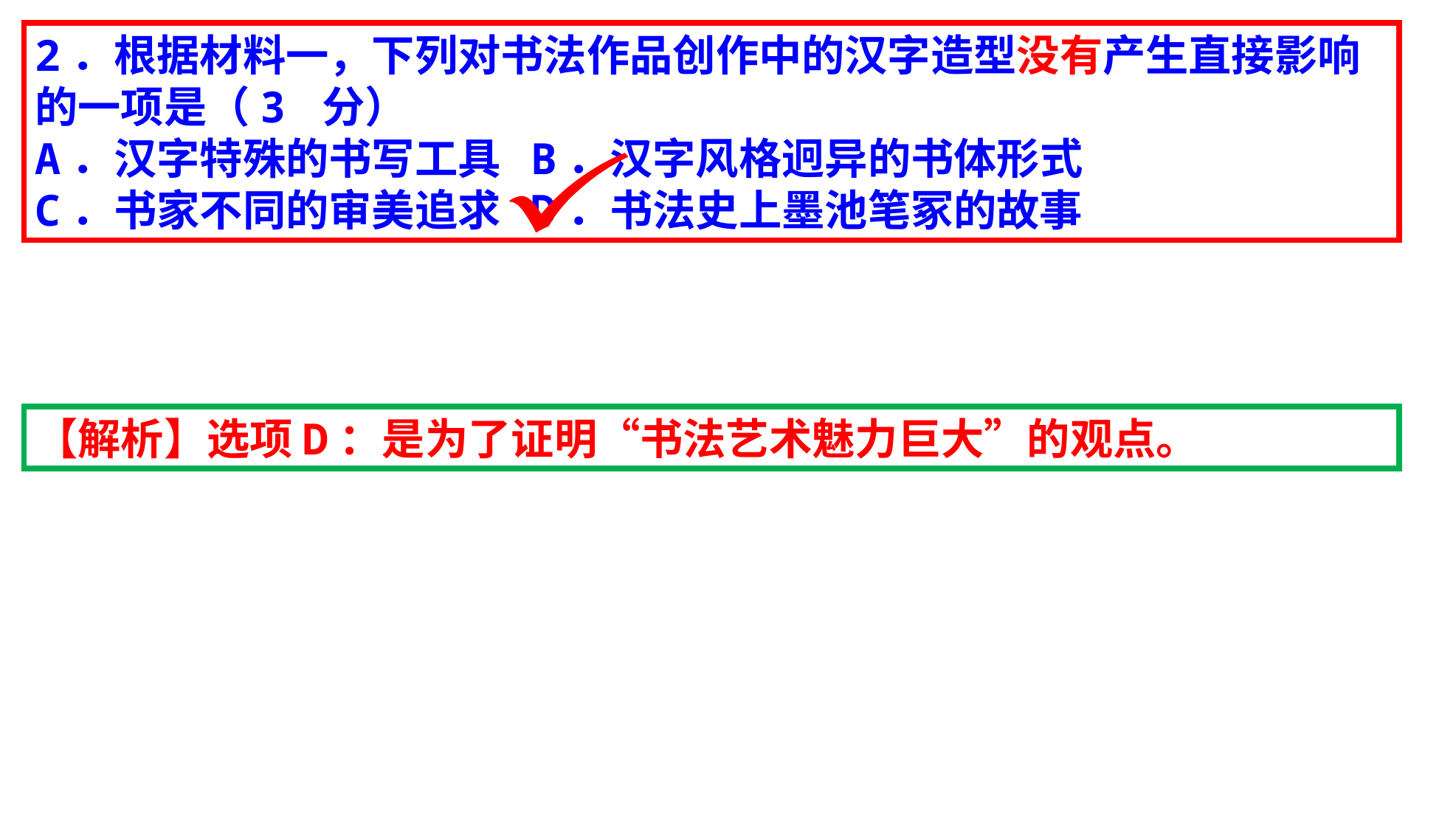

2．根据材料一，下列对书法作品创作中的汉字造型没有产生直接影响的一项是（3 分）
A．汉字特殊的书写工具  B．汉字风格迥异的书体形式
C．书家不同的审美追求  D．书法史上墨池笔冢的故事

【解析】选项D：是为了证明“书法艺术魅力巨大”的观点。